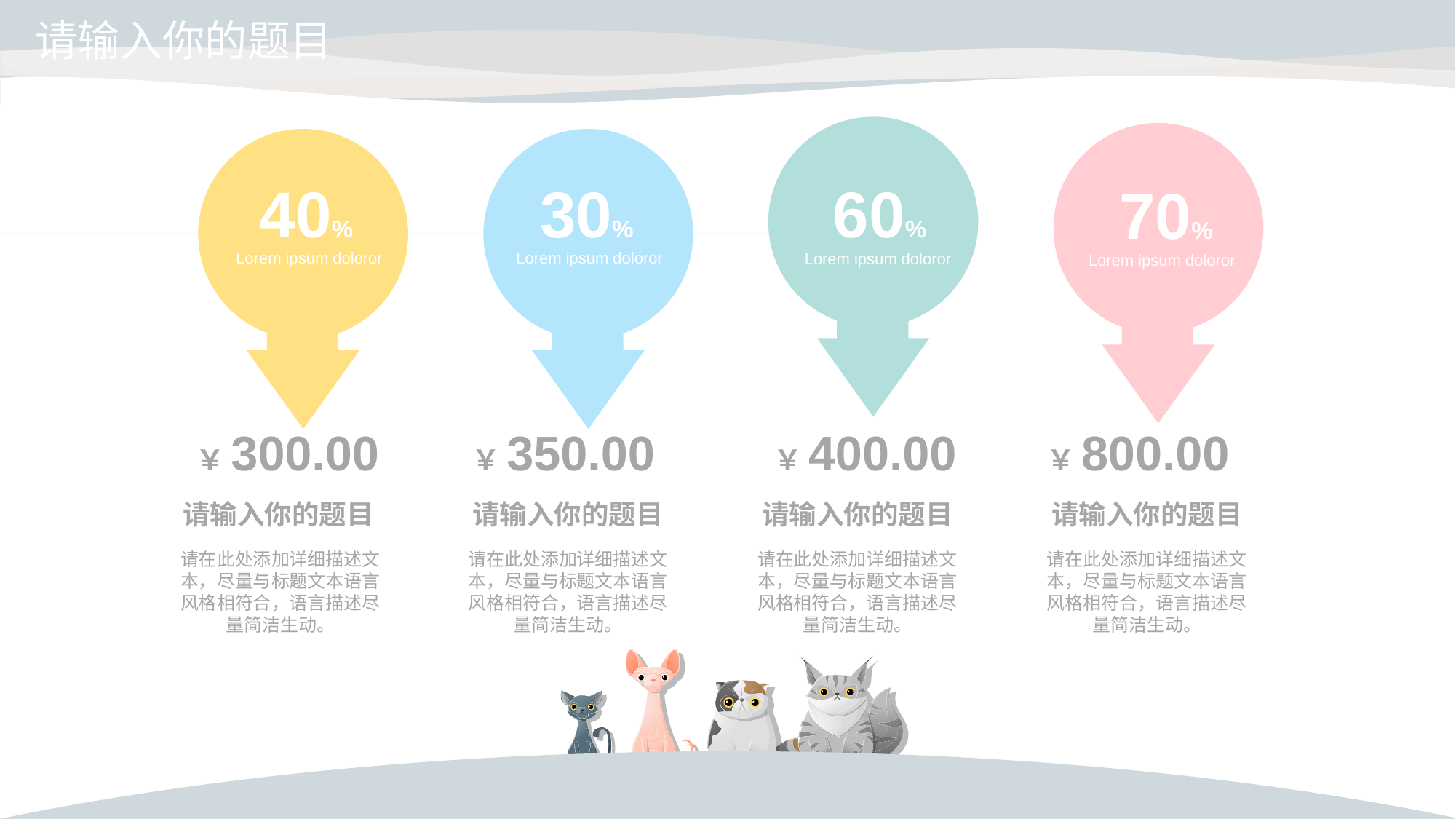

60%
Lorem ipsum doloror

70%
Lorem ipsum doloror

40%
Lorem ipsum doloror

30%
Lorem ipsum doloror
￥300.00
请输入你的题目
请在此处添加详细描述文本，尽量与标题文本语言风格相符合，语言描述尽量简洁生动。
￥350.00
请输入你的题目
请在此处添加详细描述文本，尽量与标题文本语言风格相符合，语言描述尽量简洁生动。
￥400.00
请输入你的题目
请在此处添加详细描述文本，尽量与标题文本语言风格相符合，语言描述尽量简洁生动。
￥800.00
请输入你的题目
请在此处添加详细描述文本，尽量与标题文本语言风格相符合，语言描述尽量简洁生动。